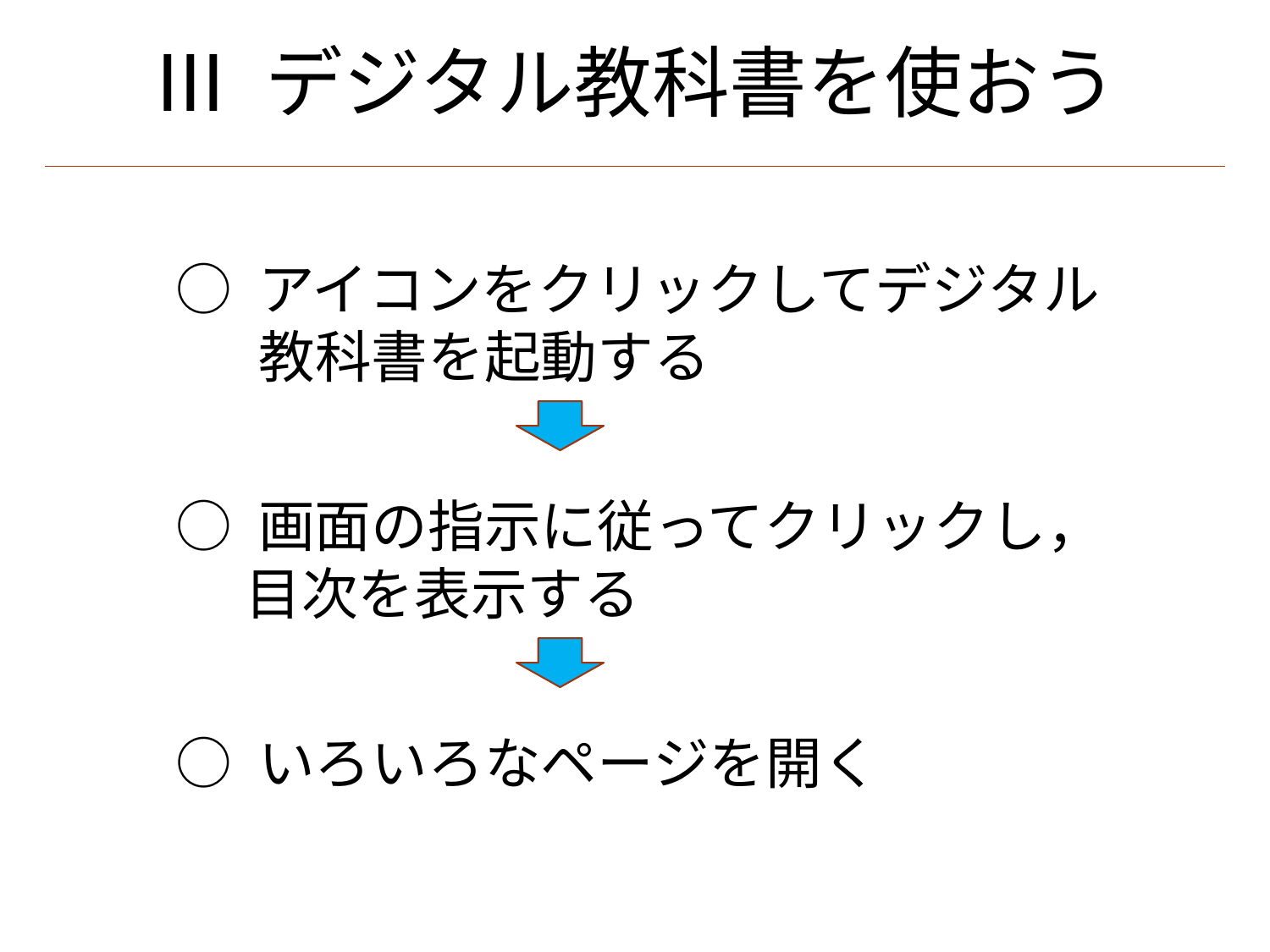

Ⅲ デジタル教科書を使おう
○ アイコンをクリックしてデジタル
 　教科書を起動する

○ 画面の指示に従ってクリックし，
　 目次を表示する

○ いろいろなページを開く